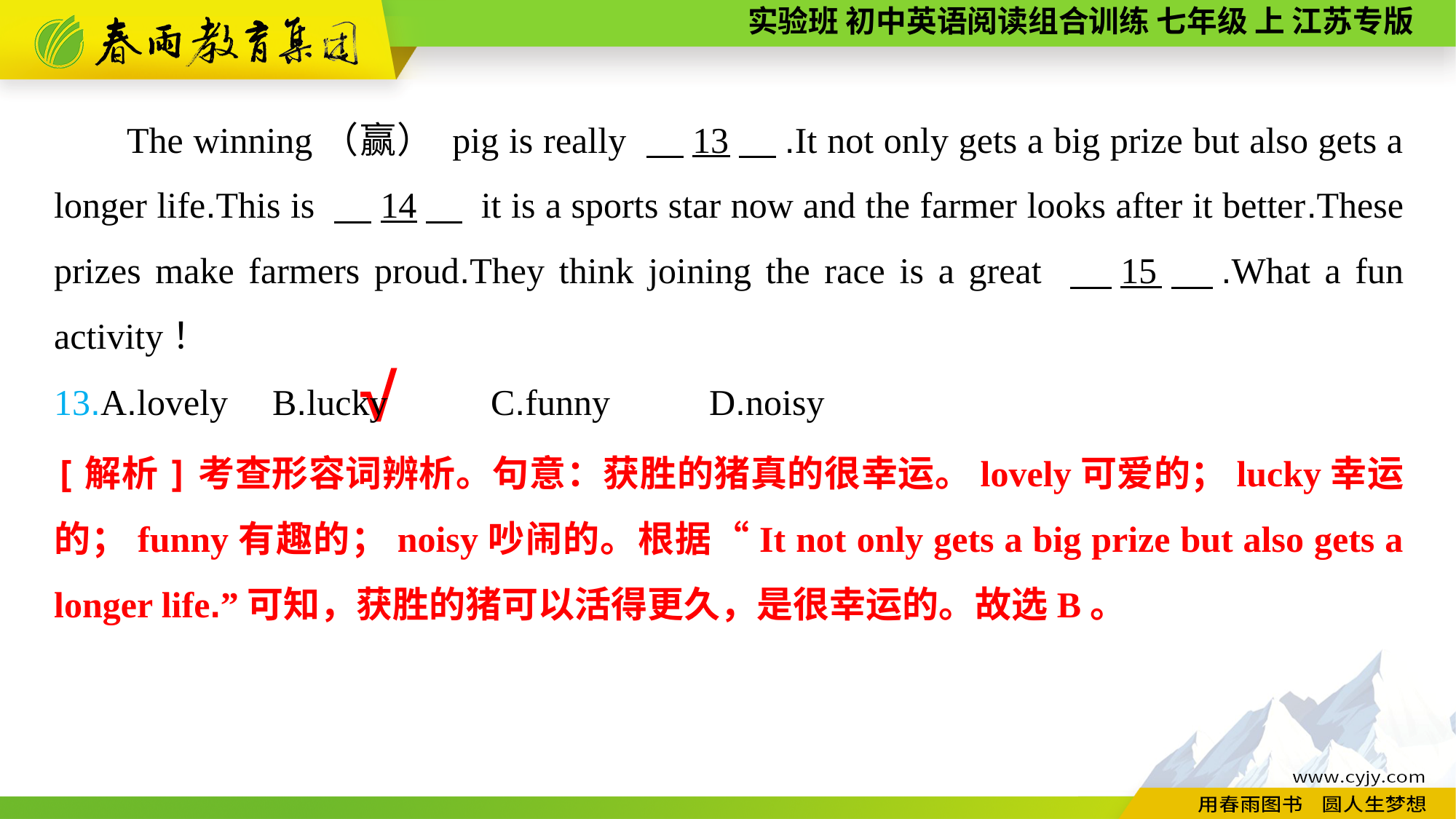

The winning（赢） pig is really 　13　.It not only gets a big prize but also gets a longer life.This is 　14　 it is a sports star now and the farmer looks after it better.These prizes make farmers proud.They think joining the race is a great 　15　.What a fun activity！
13.A.lovely	B.lucky	C.funny	D.noisy
√
[解析]考查形容词辨析。句意：获胜的猪真的很幸运。lovely可爱的；lucky幸运的；funny有趣的；noisy吵闹的。根据“It not only gets a big prize but also gets a longer life.”可知，获胜的猪可以活得更久，是很幸运的。故选B。